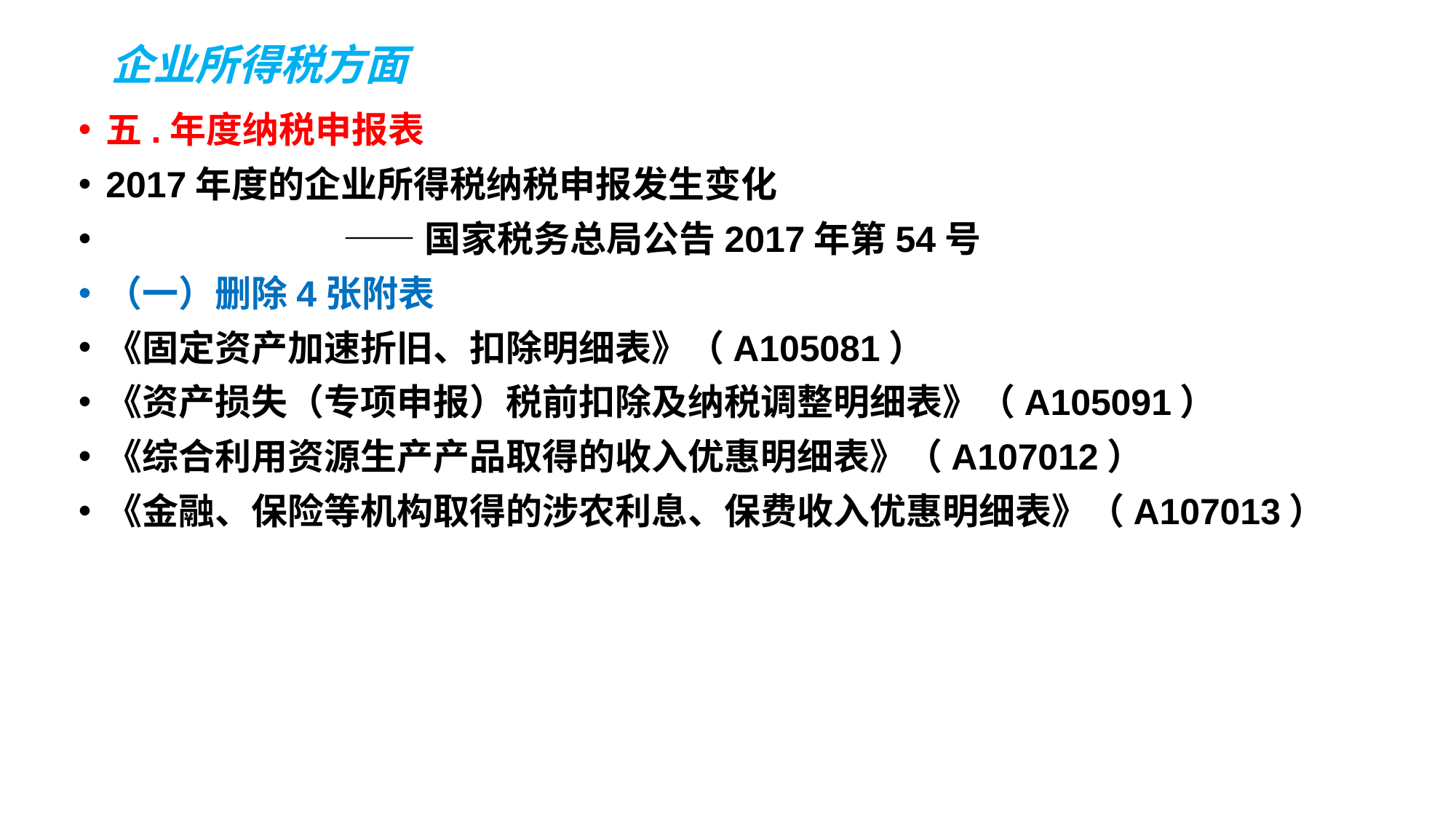

# 企业所得税方面
五.年度纳税申报表
2017年度的企业所得税纳税申报发生变化
                             ——国家税务总局公告2017年第54号
（一）删除4张附表
《固定资产加速折旧、扣除明细表》（A105081）
《资产损失（专项申报）税前扣除及纳税调整明细表》（A105091）
《综合利用资源生产产品取得的收入优惠明细表》（A107012）
《金融、保险等机构取得的涉农利息、保费收入优惠明细表》（A107013）